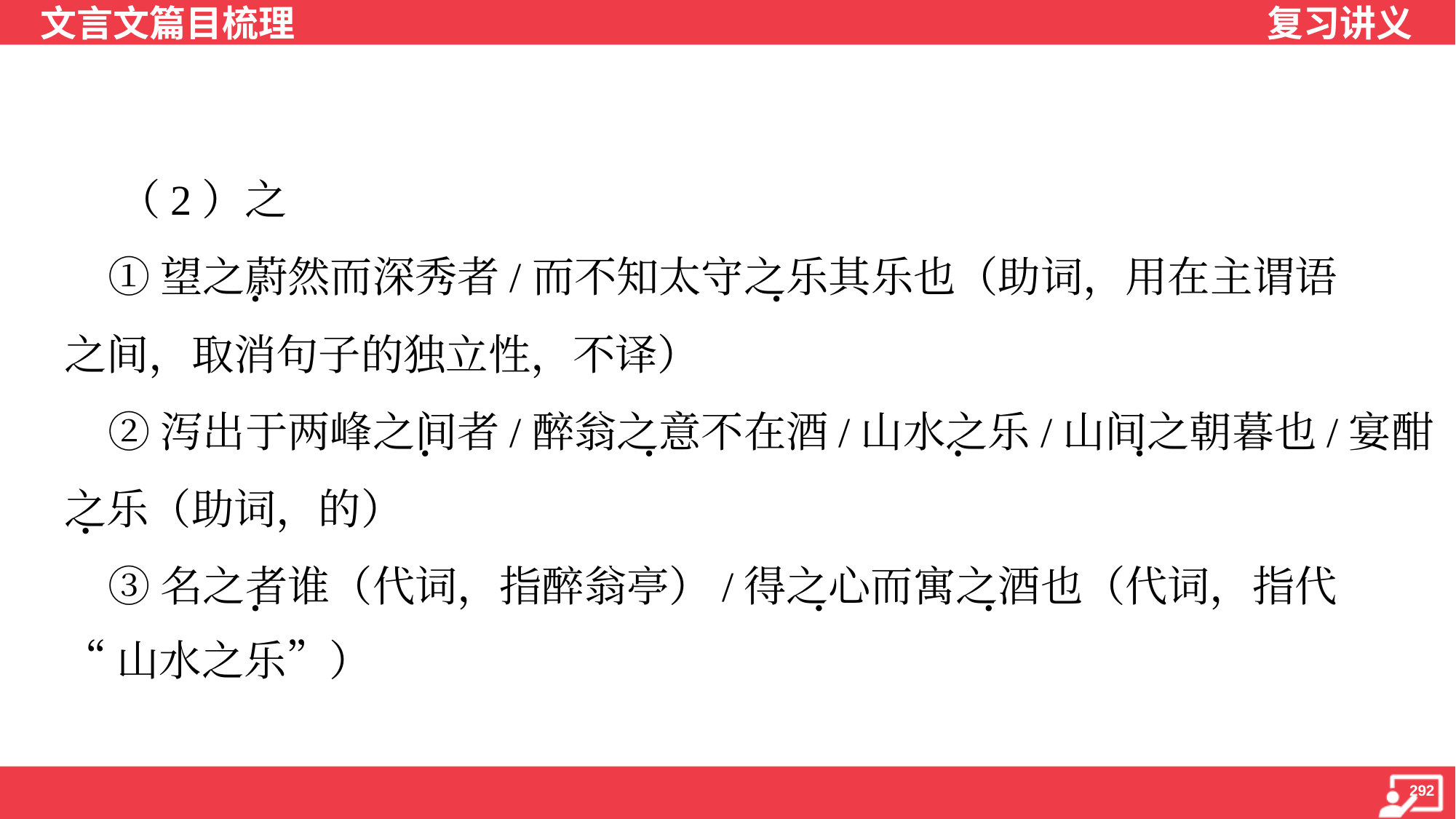

（2）之
    ①望之蔚然而深秀者/而不知太守之乐其乐也（助词，用在主谓语
之间，取消句子的独立性，不译）
    ②泻出于两峰之间者/醉翁之意不在酒/山水之乐/山间之朝暮也/宴酣
之乐（助词，的）
    ③名之者谁（代词，指醉翁亭）/得之心而寓之酒也（代词，指代
“山水之乐”）